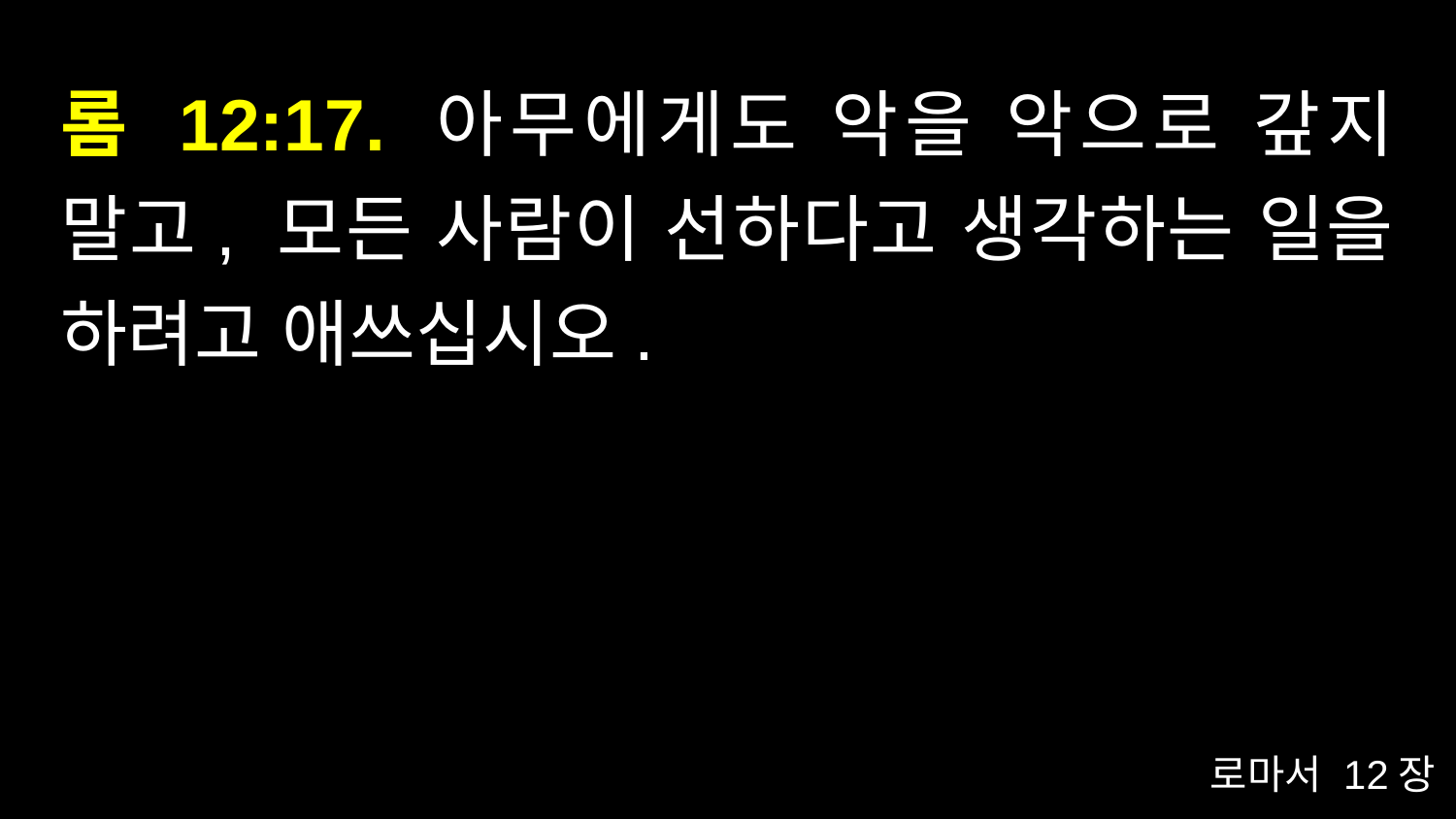

# 롬 12:17. 아무에게도 악을 악으로 갚지 말고, 모든 사람이 선하다고 생각하는 일을 하려고 애쓰십시오.
로마서 12장